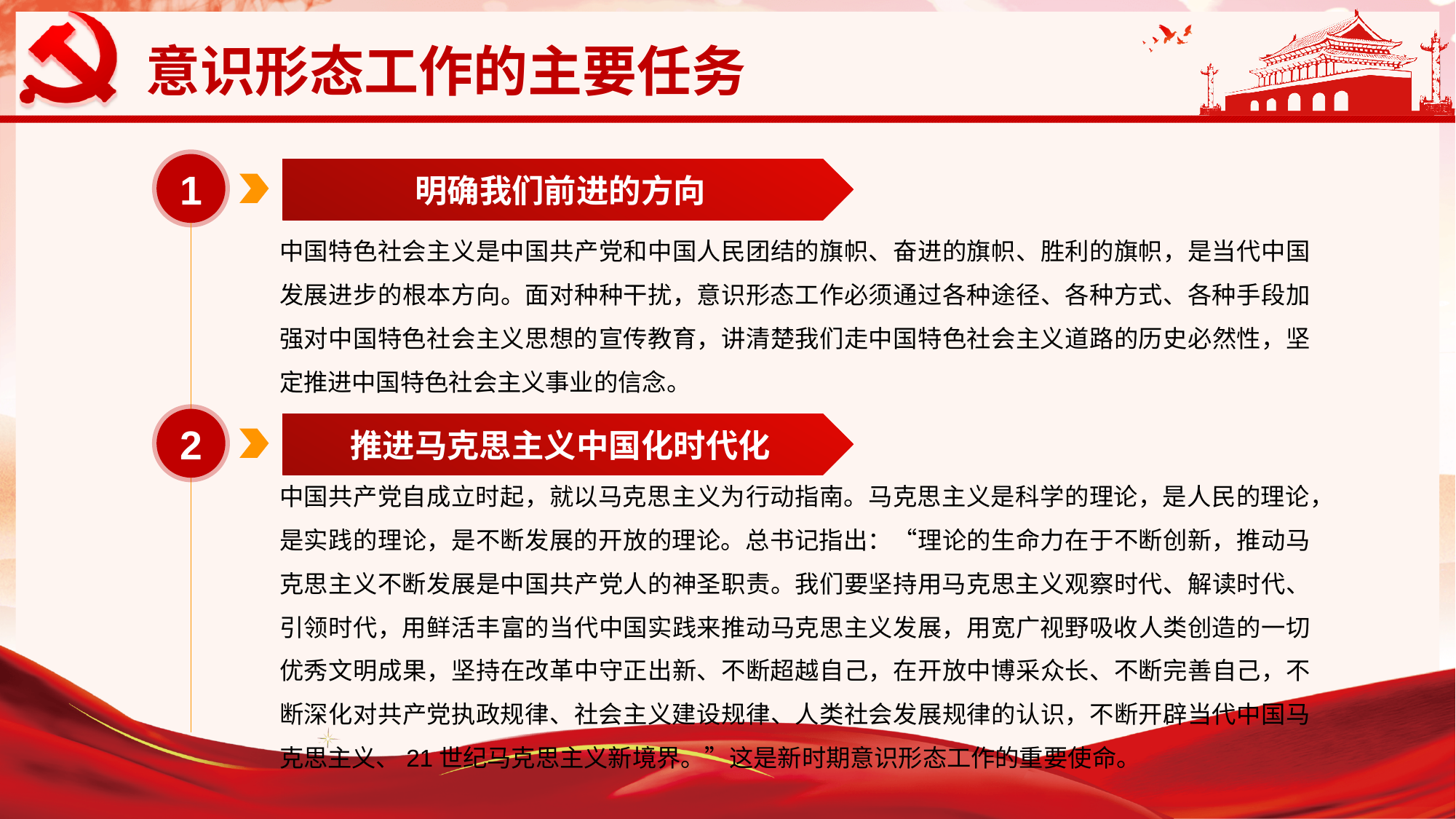

1
明确我们前进的方向

中国特色社会主义是中国共产党和中国人民团结的旗帜、奋进的旗帜、胜利的旗帜，是当代中国发展进步的根本方向。面对种种干扰，意识形态工作必须通过各种途径、各种方式、各种手段加强对中国特色社会主义思想的宣传教育，讲清楚我们走中国特色社会主义道路的历史必然性，坚定推进中国特色社会主义事业的信念。
2
推进马克思主义中国化时代化

中国共产党自成立时起，就以马克思主义为行动指南。马克思主义是科学的理论，是人民的理论，是实践的理论，是不断发展的开放的理论。总书记指出：“理论的生命力在于不断创新，推动马克思主义不断发展是中国共产党人的神圣职责。我们要坚持用马克思主义观察时代、解读时代、引领时代，用鲜活丰富的当代中国实践来推动马克思主义发展，用宽广视野吸收人类创造的一切优秀文明成果，坚持在改革中守正出新、不断超越自己，在开放中博采众长、不断完善自己，不断深化对共产党执政规律、社会主义建设规律、人类社会发展规律的认识，不断开辟当代中国马克思主义、21世纪马克思主义新境界。”这是新时期意识形态工作的重要使命。